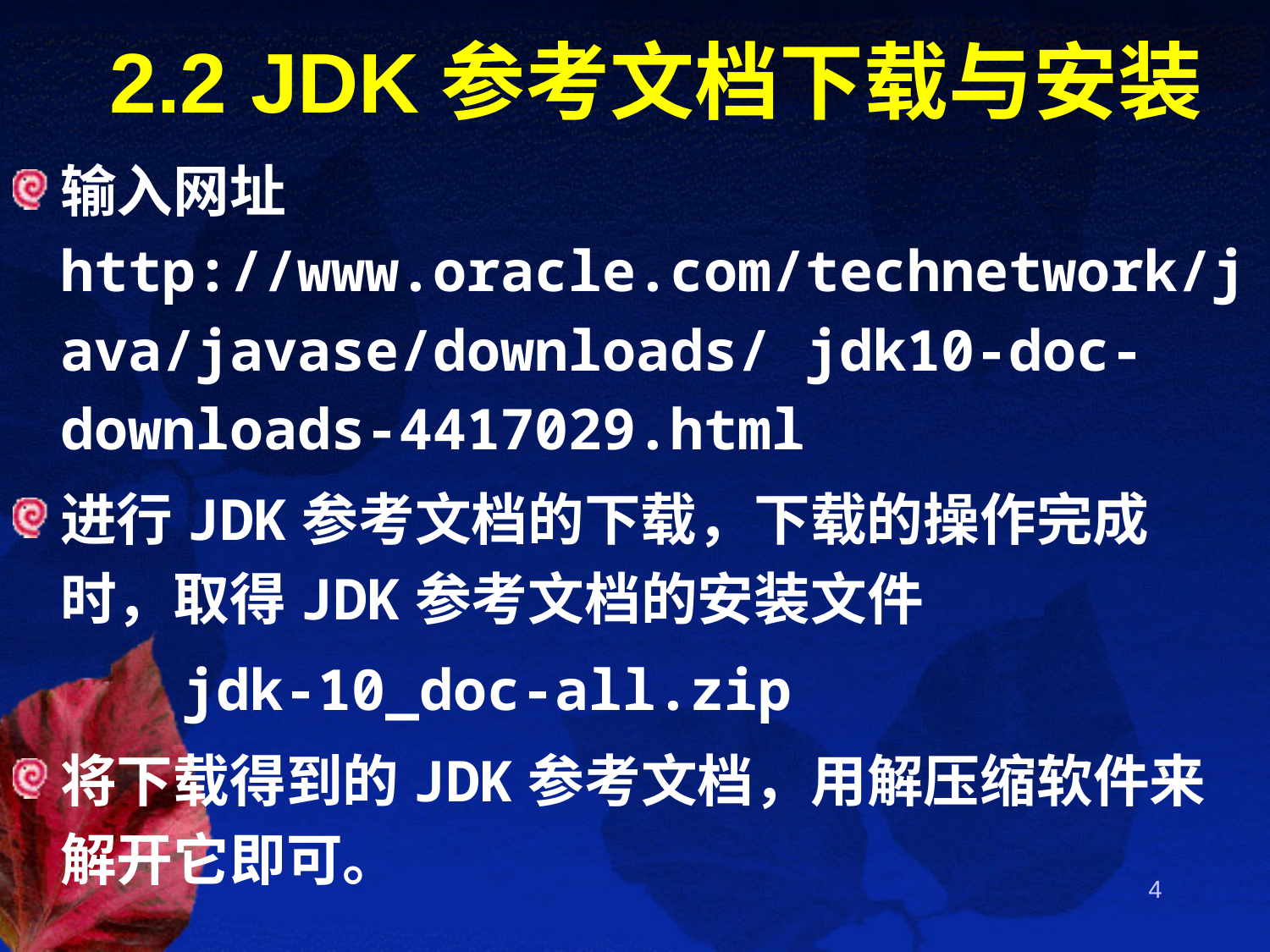

# 2.2 JDK参考文档下载与安装
输入网址 http://www.oracle.com/technetwork/java/javase/downloads/ jdk10-doc-downloads-4417029.html
进行JDK参考文档的下载，下载的操作完成时，取得JDK参考文档的安装文件
     jdk-10_doc-all.zip
将下载得到的JDK参考文档，用解压缩软件来解开它即可。
4